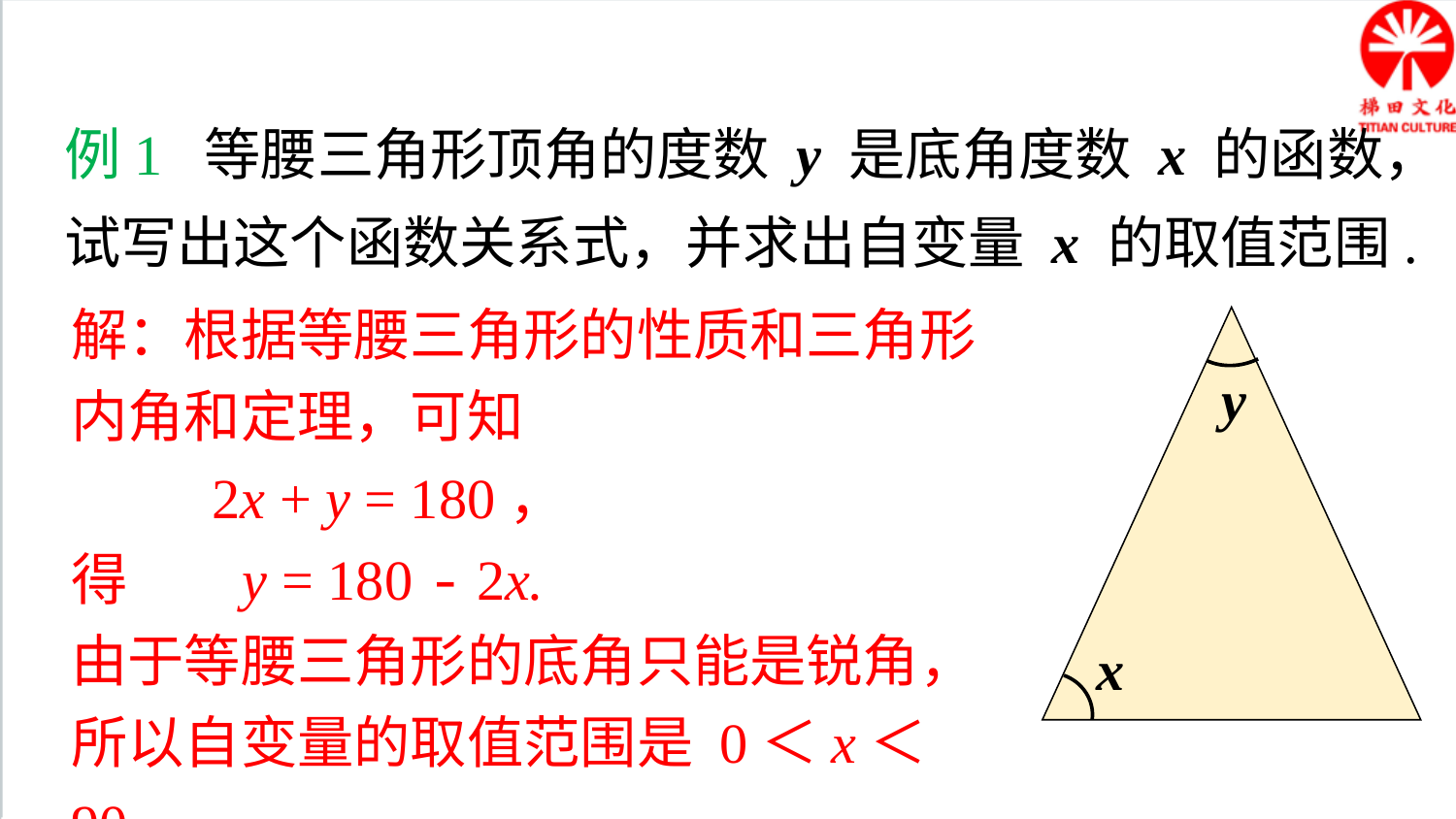

典例精析
例1  等腰三角形顶角的度数 y 是底角度数 x 的函数，试写出这个函数关系式，并求出自变量 x 的取值范围.

解：根据等腰三角形的性质和三角形
内角和定理，可知
          2x + y = 180，
得        y = 180 - 2x.
由于等腰三角形的底角只能是锐角，
所以自变量的取值范围是 0＜x＜90.

y
x